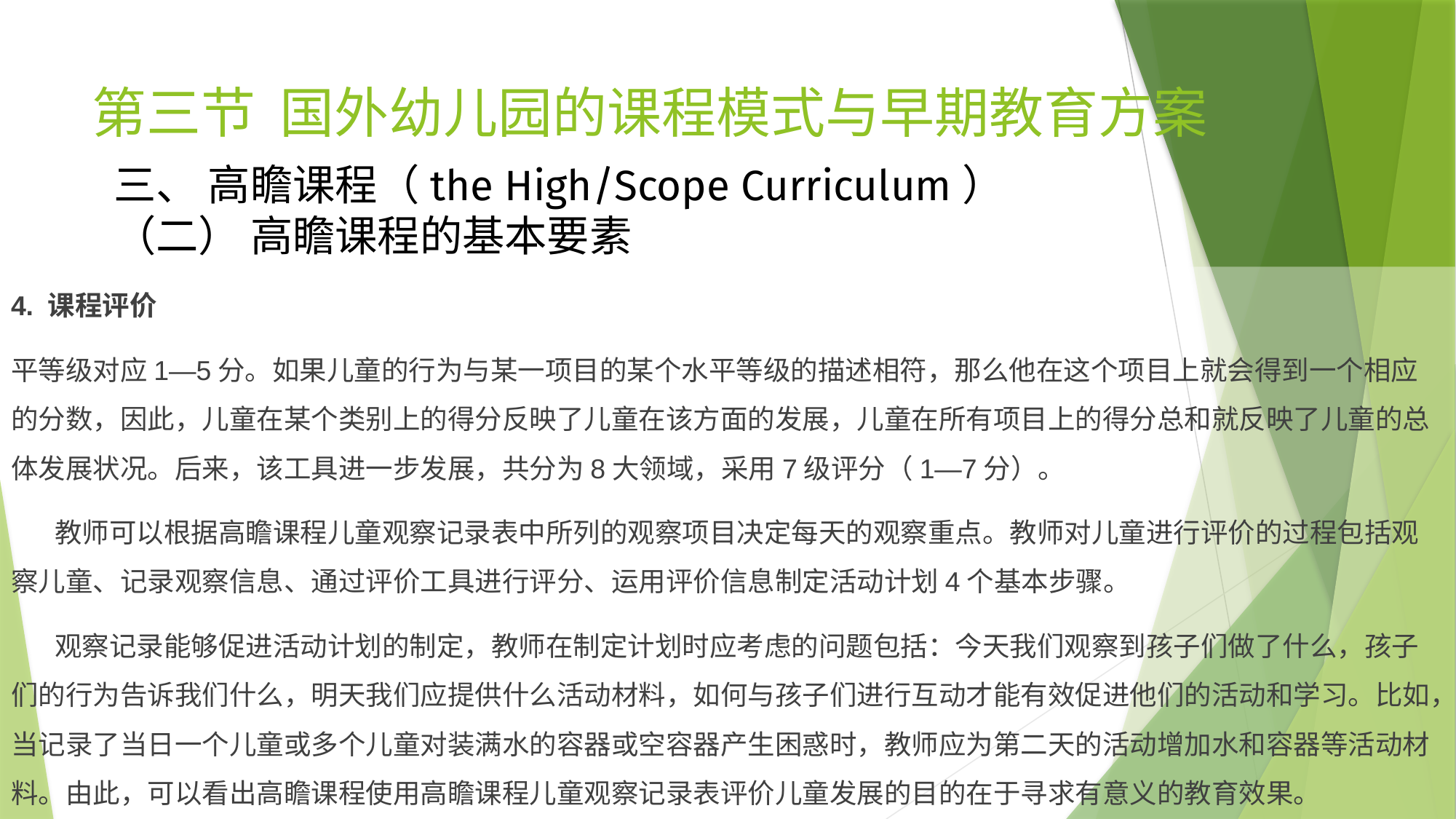

# 第三节  国外幼儿园的课程模式与早期教育方案
三、 高瞻课程（the High/Scope Curriculum）
（二） 高瞻课程的基本要素
4. 课程评价
平等级对应1—5分。如果儿童的行为与某一项目的某个水平等级的描述相符，那么他在这个项目上就会得到一个相应的分数，因此，儿童在某个类别上的得分反映了儿童在该方面的发展，儿童在所有项目上的得分总和就反映了儿童的总体发展状况。后来，该工具进一步发展，共分为8大领域，采用7级评分（1—7分）。
      教师可以根据高瞻课程儿童观察记录表中所列的观察项目决定每天的观察重点。教师对儿童进行评价的过程包括观察儿童、记录观察信息、通过评价工具进行评分、运用评价信息制定活动计划4个基本步骤。
      观察记录能够促进活动计划的制定，教师在制定计划时应考虑的问题包括：今天我们观察到孩子们做了什么，孩子们的行为告诉我们什么，明天我们应提供什么活动材料，如何与孩子们进行互动才能有效促进他们的活动和学习。比如，当记录了当日一个儿童或多个儿童对装满水的容器或空容器产生困惑时，教师应为第二天的活动增加水和容器等活动材料。由此，可以看出高瞻课程使用高瞻课程儿童观察记录表评价儿童发展的目的在于寻求有意义的教育效果。